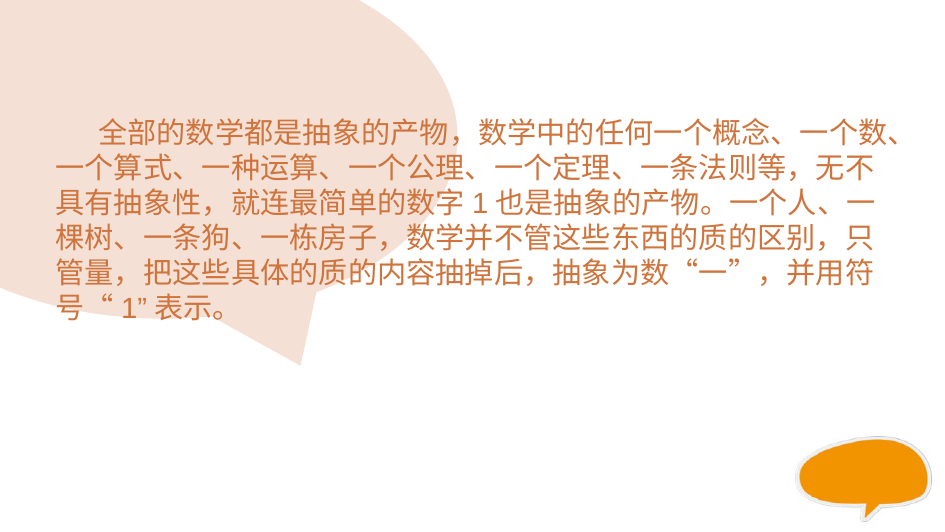

#

      全部的数学都是抽象的产物，数学中的任何一个概念、一个数、一个算式、一种运算、一个公理、一个定理、一条法则等，无不具有抽象性，就连最简单的数字1也是抽象的产物。一个人、一棵树、一条狗、一栋房子，数学并不管这些东西的质的区别，只管量，把这些具体的质的内容抽掉后，抽象为数“一”，并用符号“1”表示。